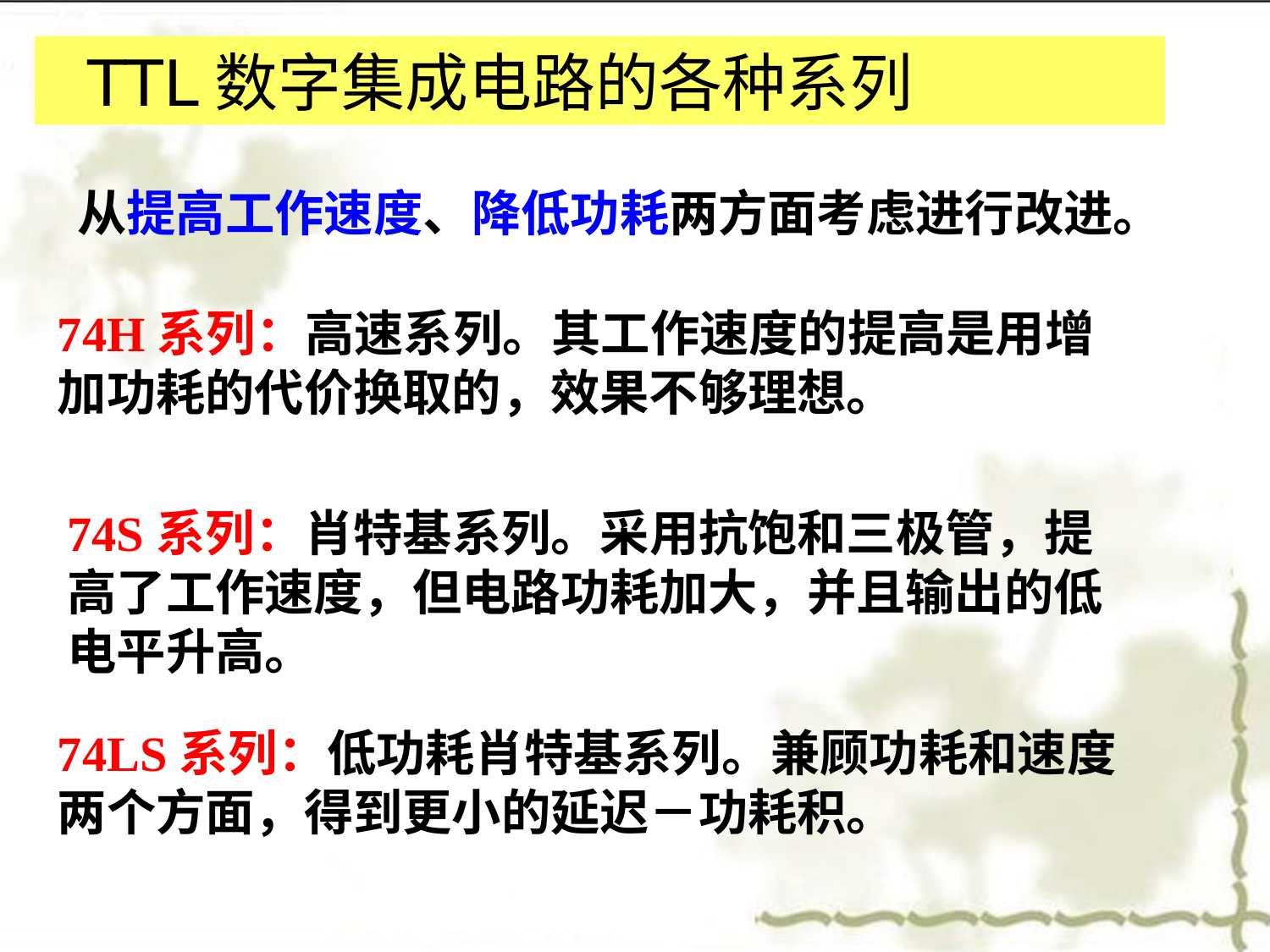

TTL数字集成电路的各种系列
从提高工作速度、降低功耗两方面考虑进行改进。
74H系列：高速系列。其工作速度的提高是用增加功耗的代价换取的，效果不够理想。
74S系列：肖特基系列。采用抗饱和三极管，提高了工作速度，但电路功耗加大，并且输出的低电平升高。
74LS系列：低功耗肖特基系列。兼顾功耗和速度两个方面，得到更小的延迟－功耗积。